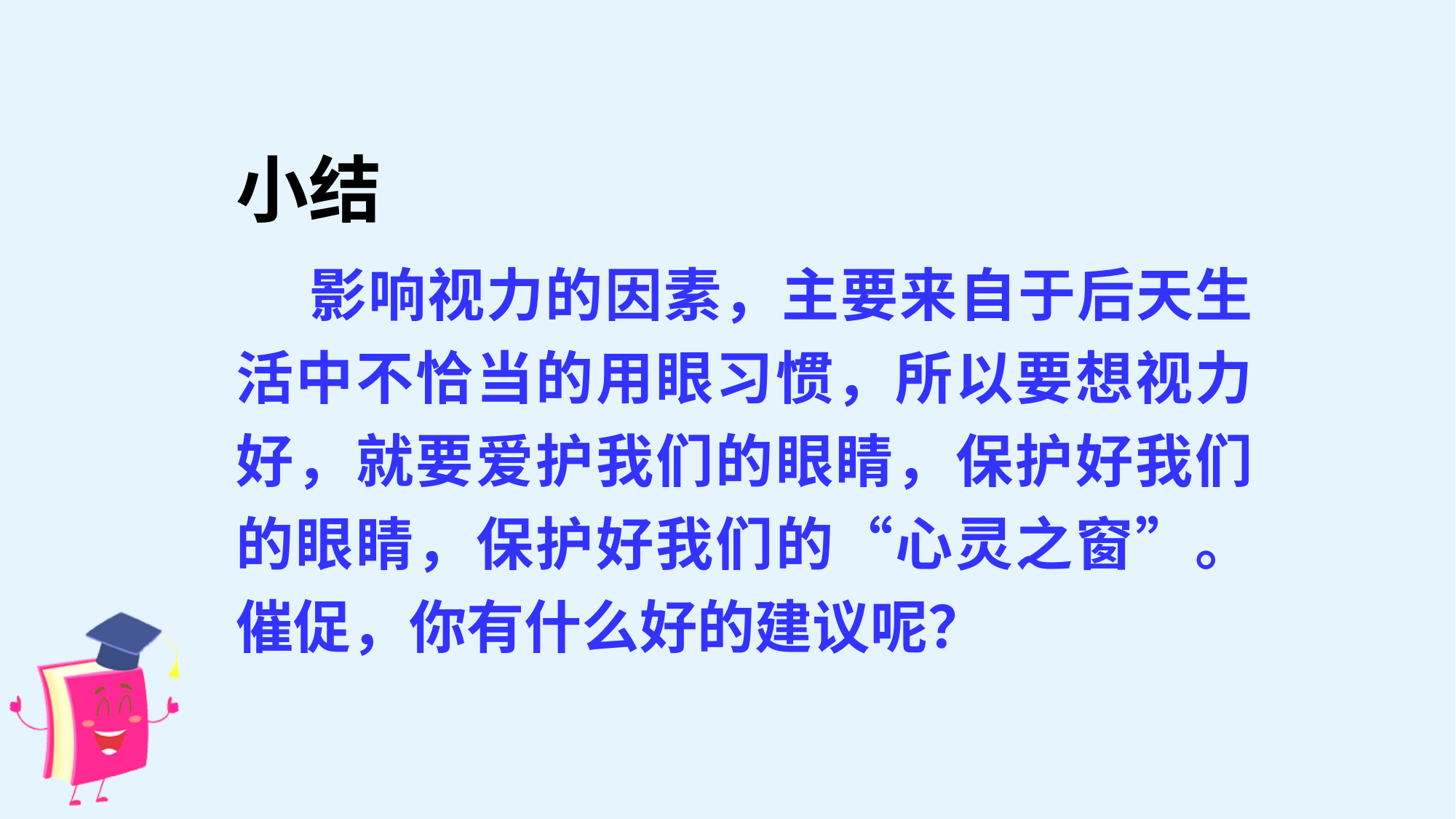

小结
    影响视力的因素，主要来自于后天生活中不恰当的用眼习惯，所以要想视力好，就要爱护我们的眼睛，保护好我们的眼睛，保护好我们的“心灵之窗”。催促，你有什么好的建议呢？